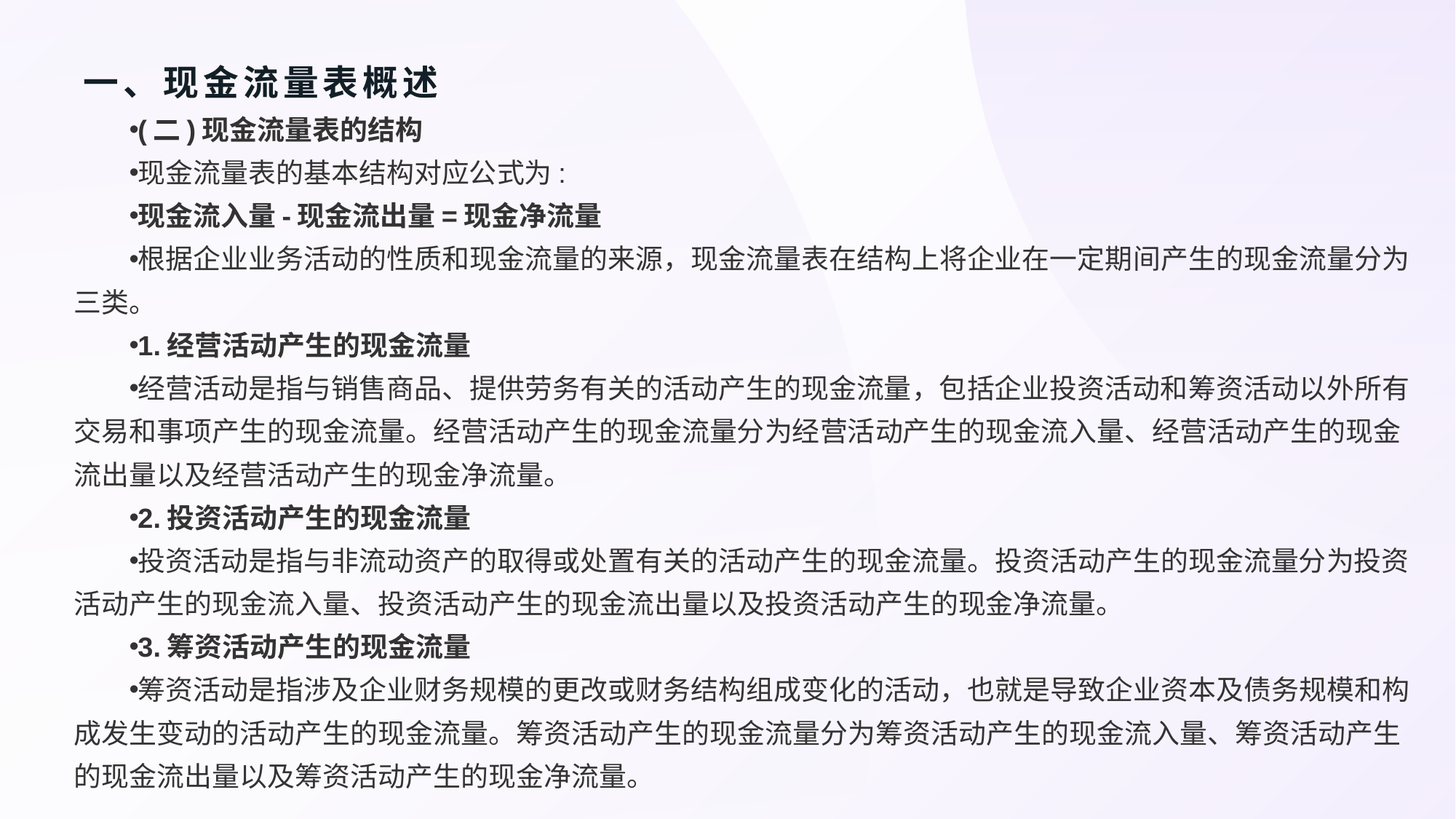

# 一、现金流量表概述
(二)现金流量表的结构
现金流量表的基本结构对应公式为:
现金流入量-现金流出量=现金净流量
根据企业业务活动的性质和现金流量的来源，现金流量表在结构上将企业在一定期间产生的现金流量分为三类。
1.经营活动产生的现金流量
经营活动是指与销售商品、提供劳务有关的活动产生的现金流量，包括企业投资活动和筹资活动以外所有交易和事项产生的现金流量。经营活动产生的现金流量分为经营活动产生的现金流入量、经营活动产生的现金流出量以及经营活动产生的现金净流量。
2.投资活动产生的现金流量
投资活动是指与非流动资产的取得或处置有关的活动产生的现金流量。投资活动产生的现金流量分为投资活动产生的现金流入量、投资活动产生的现金流出量以及投资活动产生的现金净流量。
3.筹资活动产生的现金流量
筹资活动是指涉及企业财务规模的更改或财务结构组成变化的活动，也就是导致企业资本及债务规模和构成发生变动的活动产生的现金流量。筹资活动产生的现金流量分为筹资活动产生的现金流入量、筹资活动产生的现金流出量以及筹资活动产生的现金净流量。